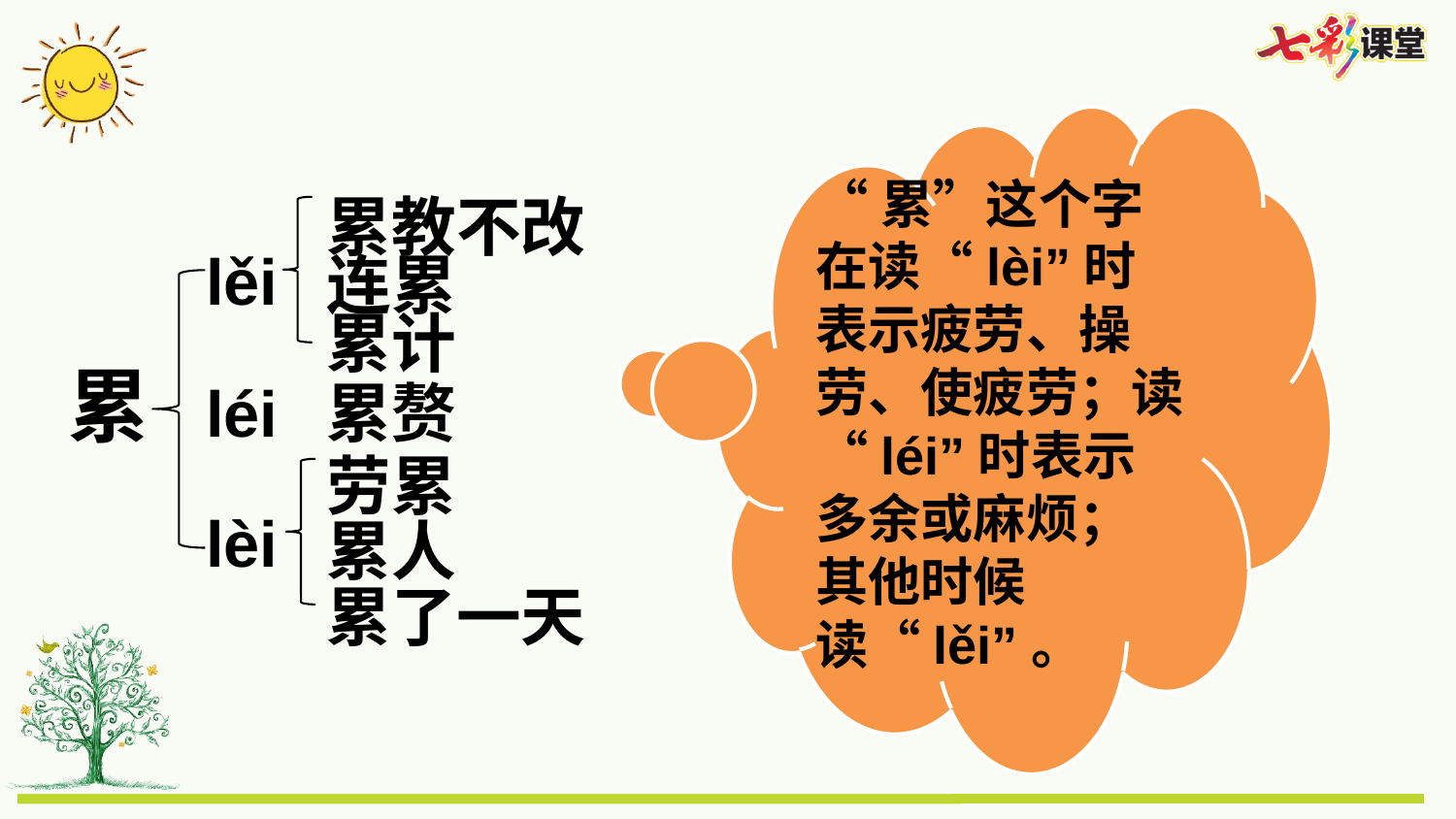

“累”这个字在读“lèi”时表示疲劳、操劳、使疲劳；读“léi”时表示多余或麻烦；
其他时候读“lěi”。
累教不改

lěi
连累

累计
累
léi
累赘
劳累

lèi
累人
累了一天